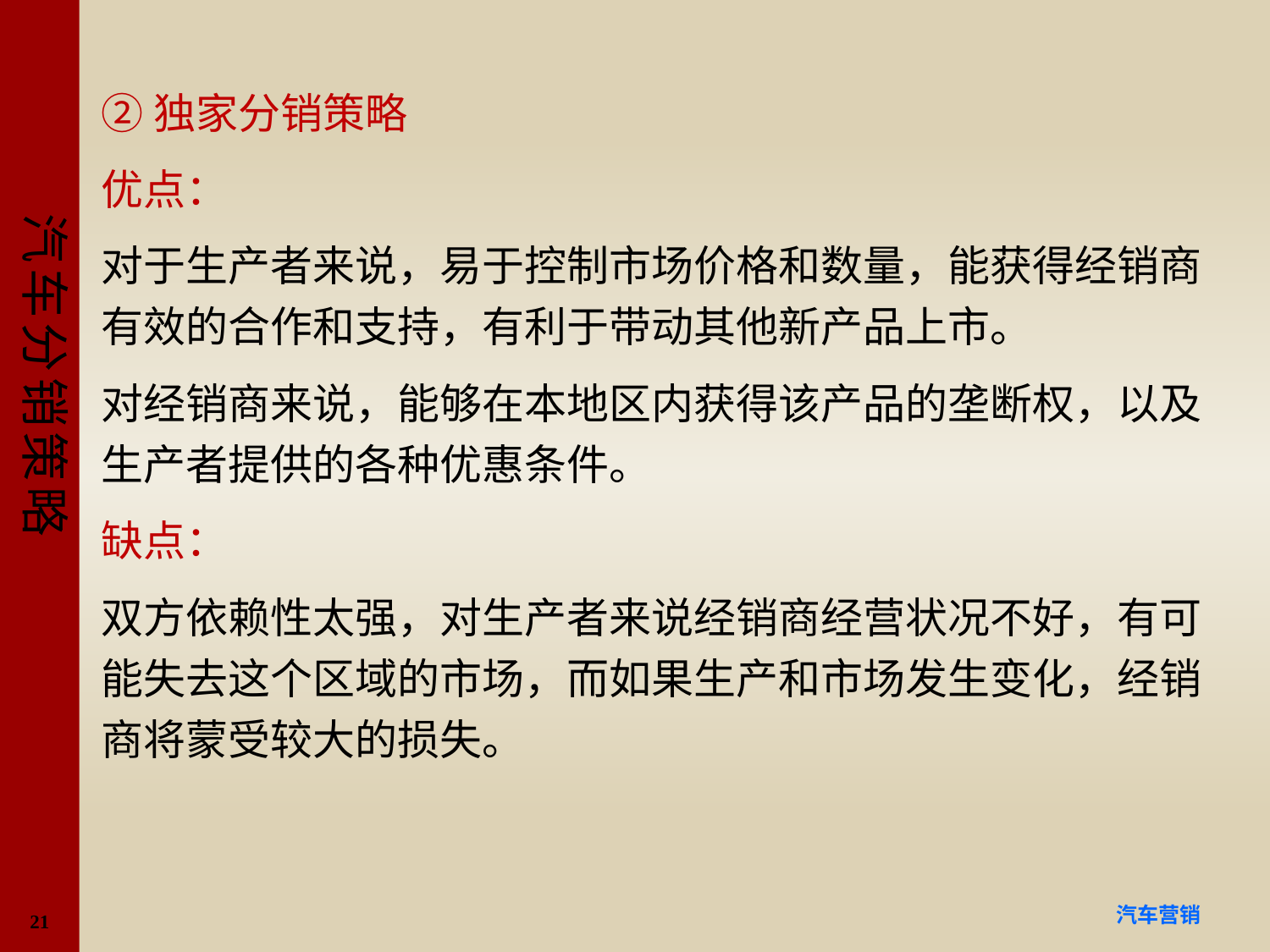

#
②独家分销策略
优点：
对于生产者来说，易于控制市场价格和数量，能获得经销商有效的合作和支持，有利于带动其他新产品上市。
对经销商来说，能够在本地区内获得该产品的垄断权，以及生产者提供的各种优惠条件。
缺点：
双方依赖性太强，对生产者来说经销商经营状况不好，有可能失去这个区域的市场，而如果生产和市场发生变化，经销商将蒙受较大的损失。

21